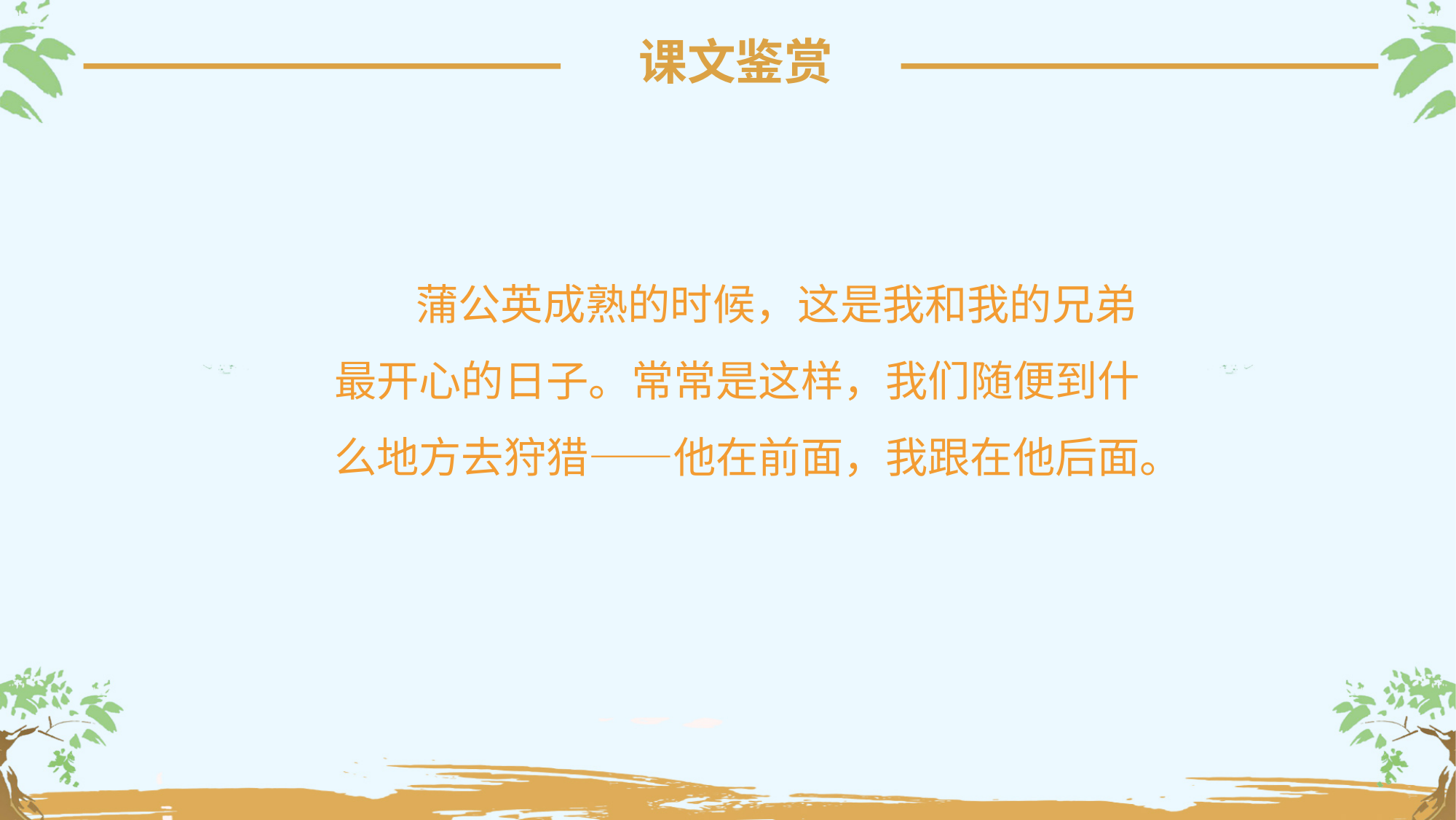

课文鉴赏

蒲公英成熟的时候，这是我和我的兄弟最开心的日子。常常是这样，我们随便到什么地方去狩猎——他在前面，我跟在他后面。